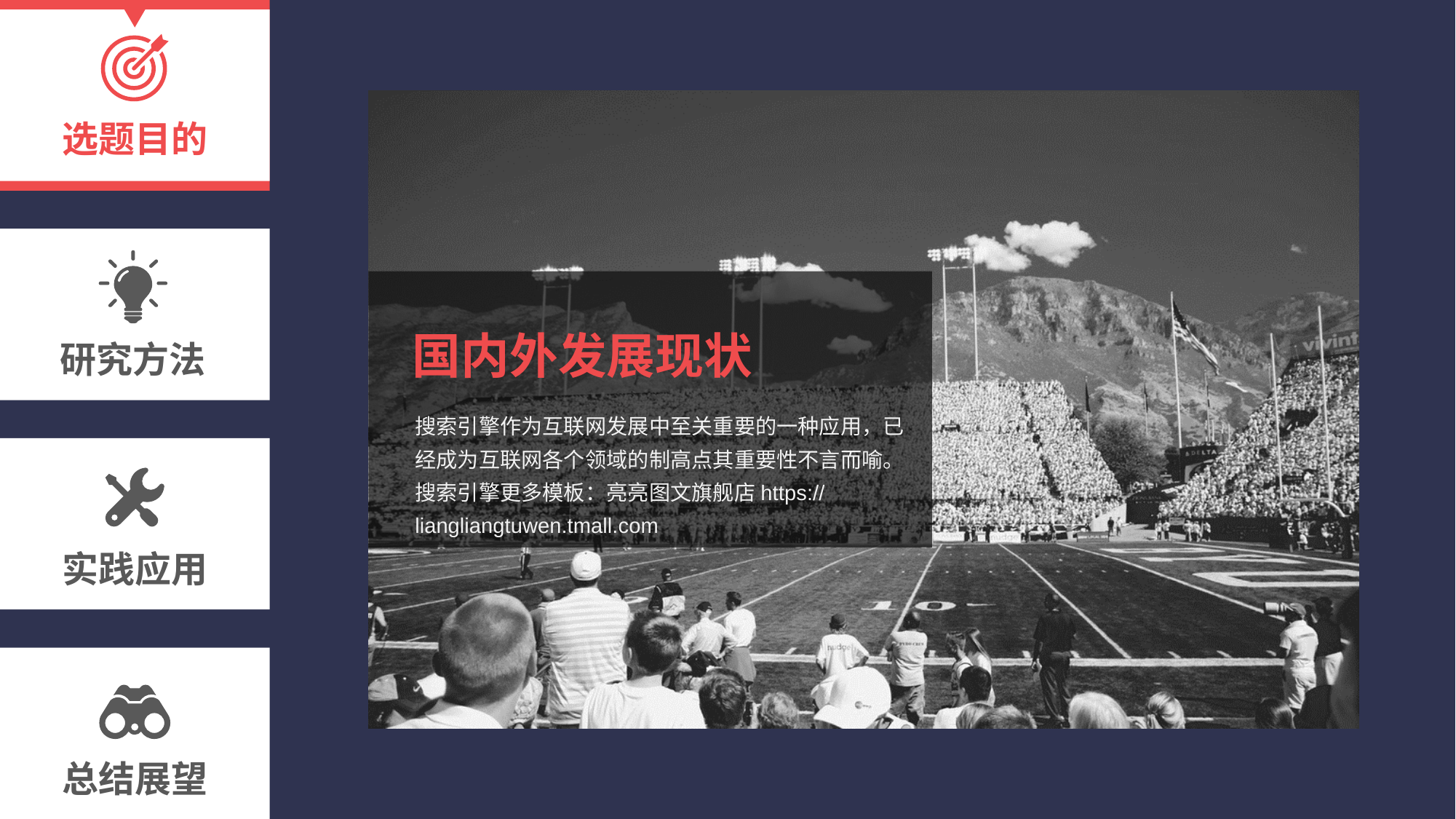

选题目的

国内外发展现状
研究方法
搜索引擎作为互联网发展中至关重要的一种应用，已经成为互联网各个领域的制高点其重要性不言而喻。搜索引擎更多模板：亮亮图文旗舰店https://liangliangtuwen.tmall.com

实践应用

总结展望